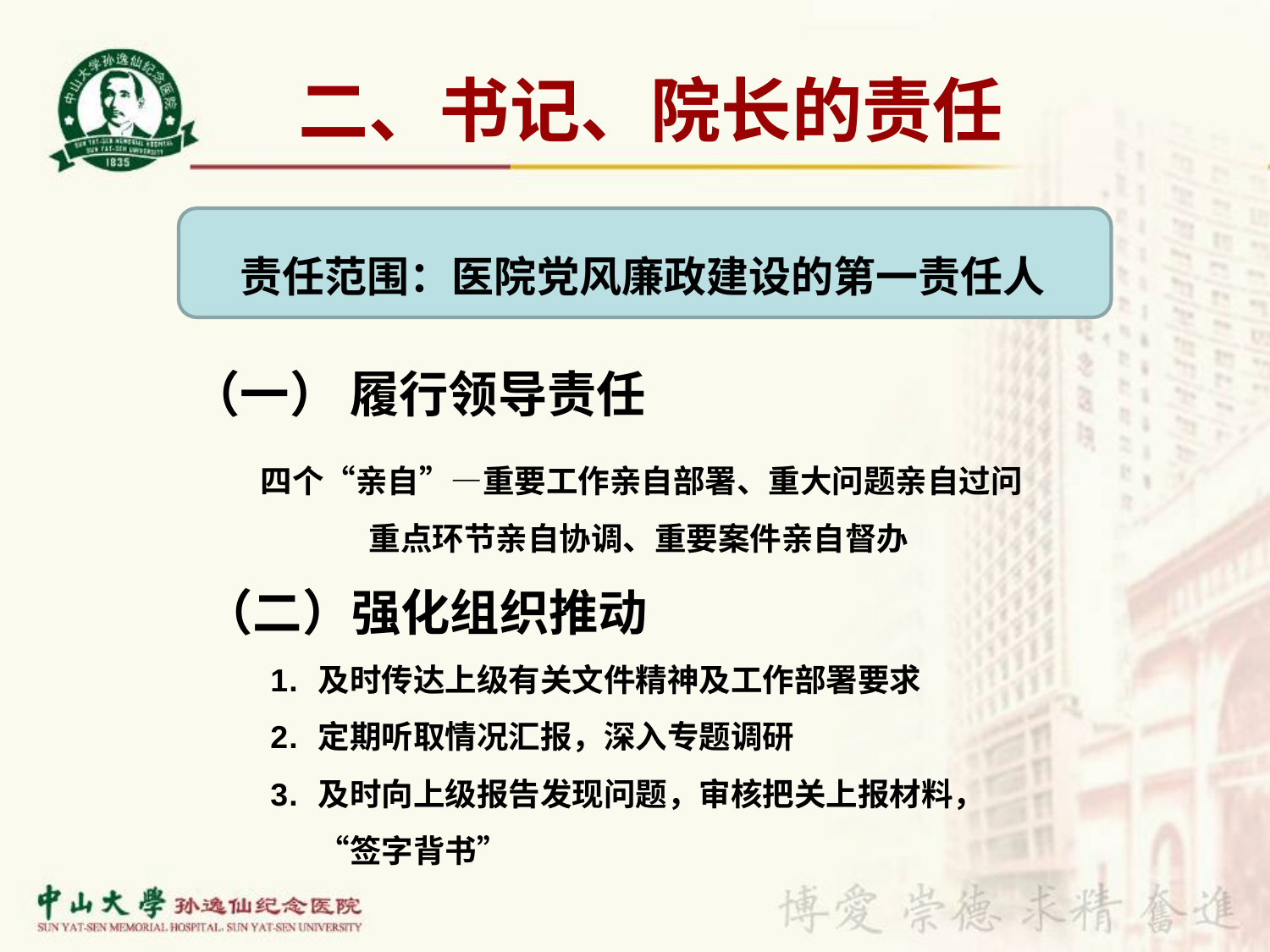

# 二、书记、院长的责任

 责任范围：医院党风廉政建设的第一责任人
（一） 履行领导责任
四个“亲自”—重要工作亲自部署、重大问题亲自过问
              重点环节亲自协调、重要案件亲自督办
（二）强化组织推动
及时传达上级有关文件精神及工作部署要求
定期听取情况汇报，深入专题调研
及时向上级报告发现问题，审核把关上报材料，“签字背书”